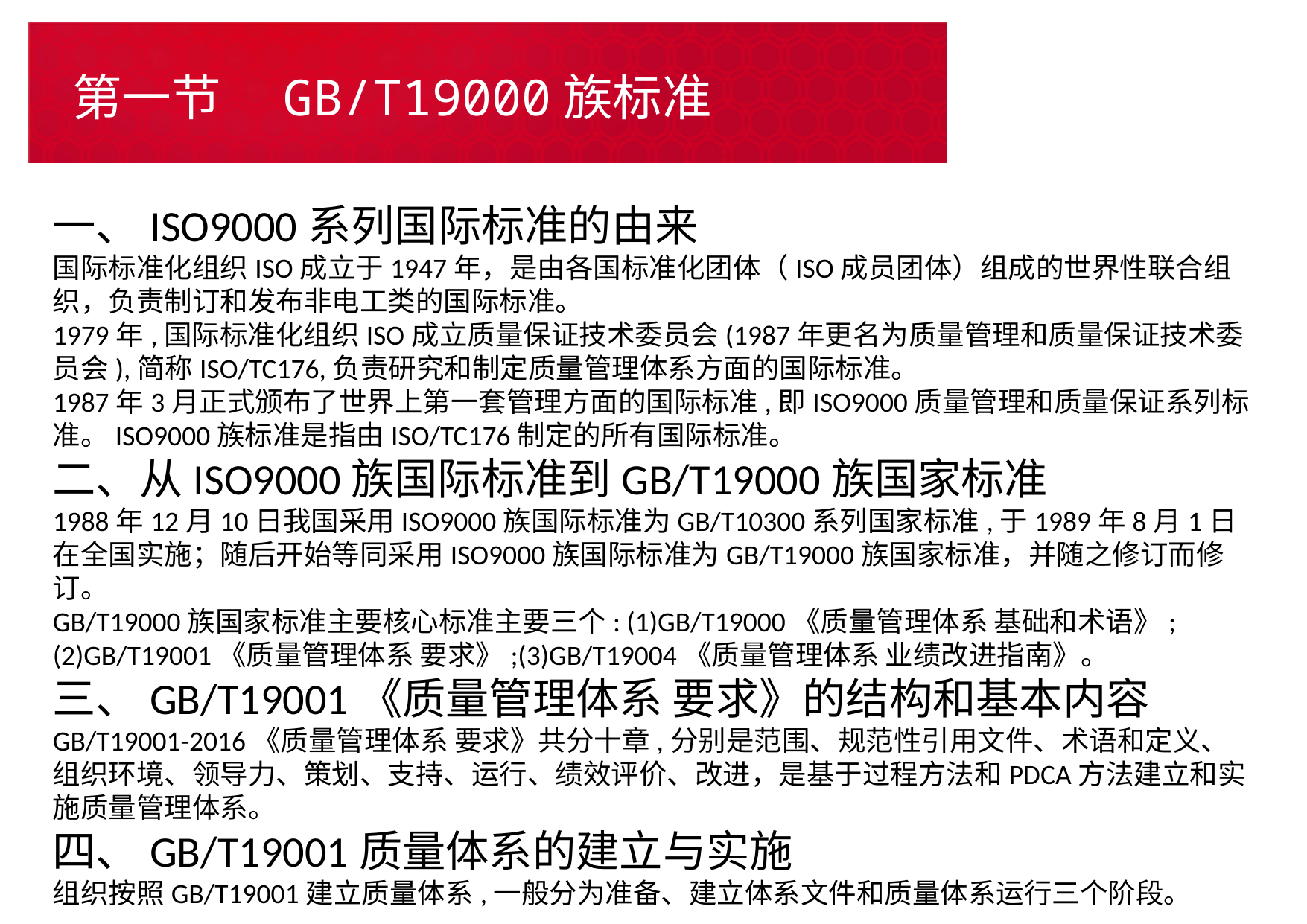

# 第一节　GB/T19000族标准
一、ISO9000系列国际标准的由来
国际标准化组织ISO成立于1947年，是由各国标准化团体（ISO成员团体）组成的世界性联合组织，负责制订和发布非电工类的国际标准。
1979年,国际标准化组织ISO成立质量保证技术委员会(1987年更名为质量管理和质量保证技术委员会),简称ISO/TC176,负责研究和制定质量管理体系方面的国际标准。
1987年3月正式颁布了世界上第一套管理方面的国际标准,即ISO9000质量管理和质量保证系列标准。ISO9000族标准是指由ISO/TC176制定的所有国际标准。
二、从ISO9000族国际标准到GB/T19000族国家标准
1988年12月10日我国采用ISO9000族国际标准为GB/T10300系列国家标准,于1989年8月1日在全国实施；随后开始等同采用ISO9000族国际标准为GB/T19000族国家标准，并随之修订而修订。
GB/T19000族国家标准主要核心标准主要三个: (1)GB/T19000《质量管理体系 基础和术语》;(2)GB/T19001《质量管理体系 要求》;(3)GB/T19004《质量管理体系 业绩改进指南》。
三、GB/T19001《质量管理体系 要求》的结构和基本内容
GB/T19001-2016《质量管理体系 要求》共分十章,分别是范围、规范性引用文件、术语和定义、组织环境、领导力、策划、支持、运行、绩效评价、改进，是基于过程方法和PDCA方法建立和实施质量管理体系。
四、GB/T19001质量体系的建立与实施
组织按照GB/T19001建立质量体系,一般分为准备、建立体系文件和质量体系运行三个阶段。